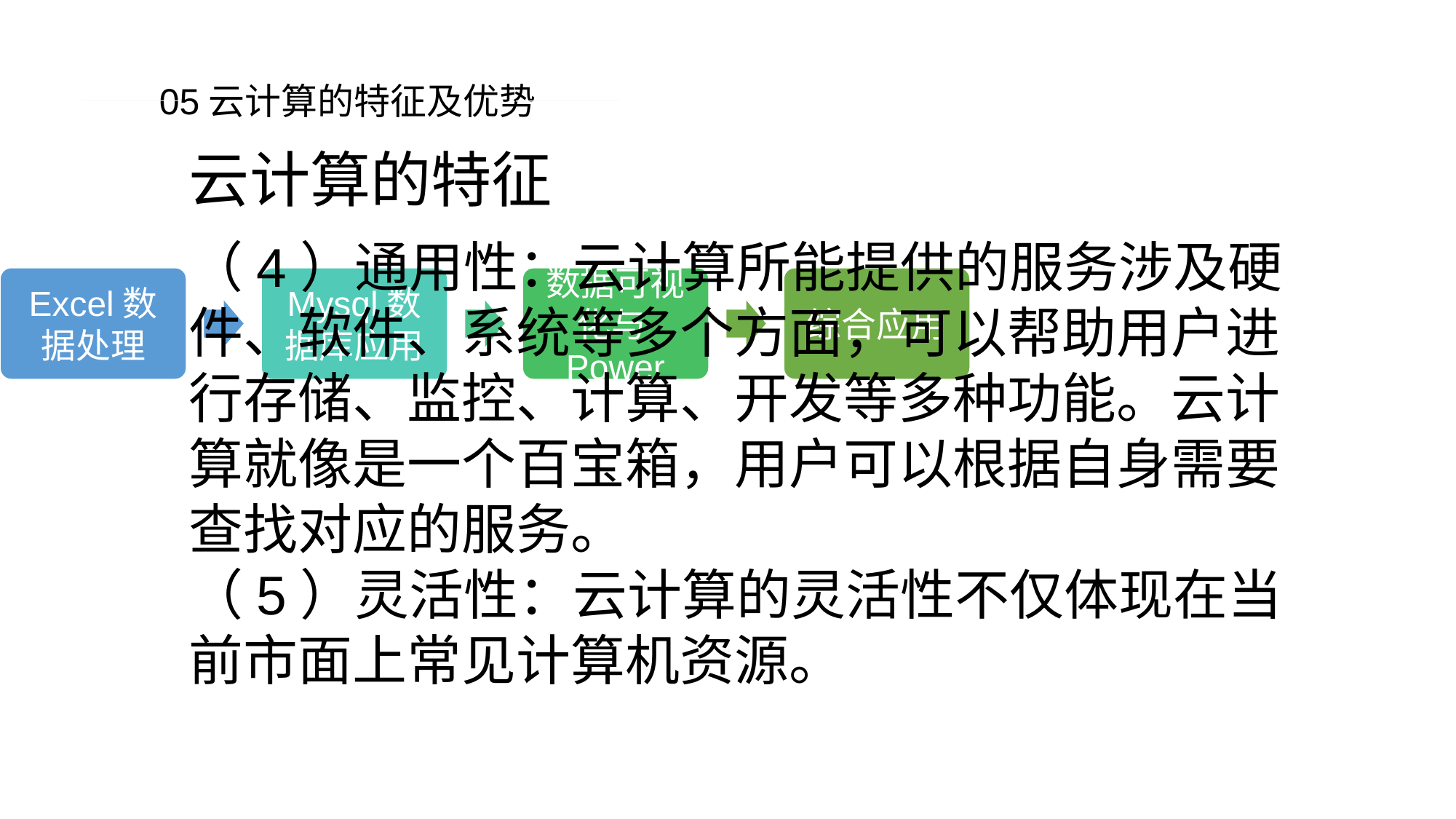

05云计算的特征及优势
Excel数据处理

Mysql数据库应用

数据可视化与Power

综合应用
云计算的特征
（4）通用性：云计算所能提供的服务涉及硬件、软件、系统等多个方面，可以帮助用户进行存储、监控、计算、开发等多种功能。云计算就像是一个百宝箱，用户可以根据自身需要查找对应的服务。
（5）灵活性：云计算的灵活性不仅体现在当前市面上常见计算机资源。

PPT模板 http://www.1ppt.com/moban/